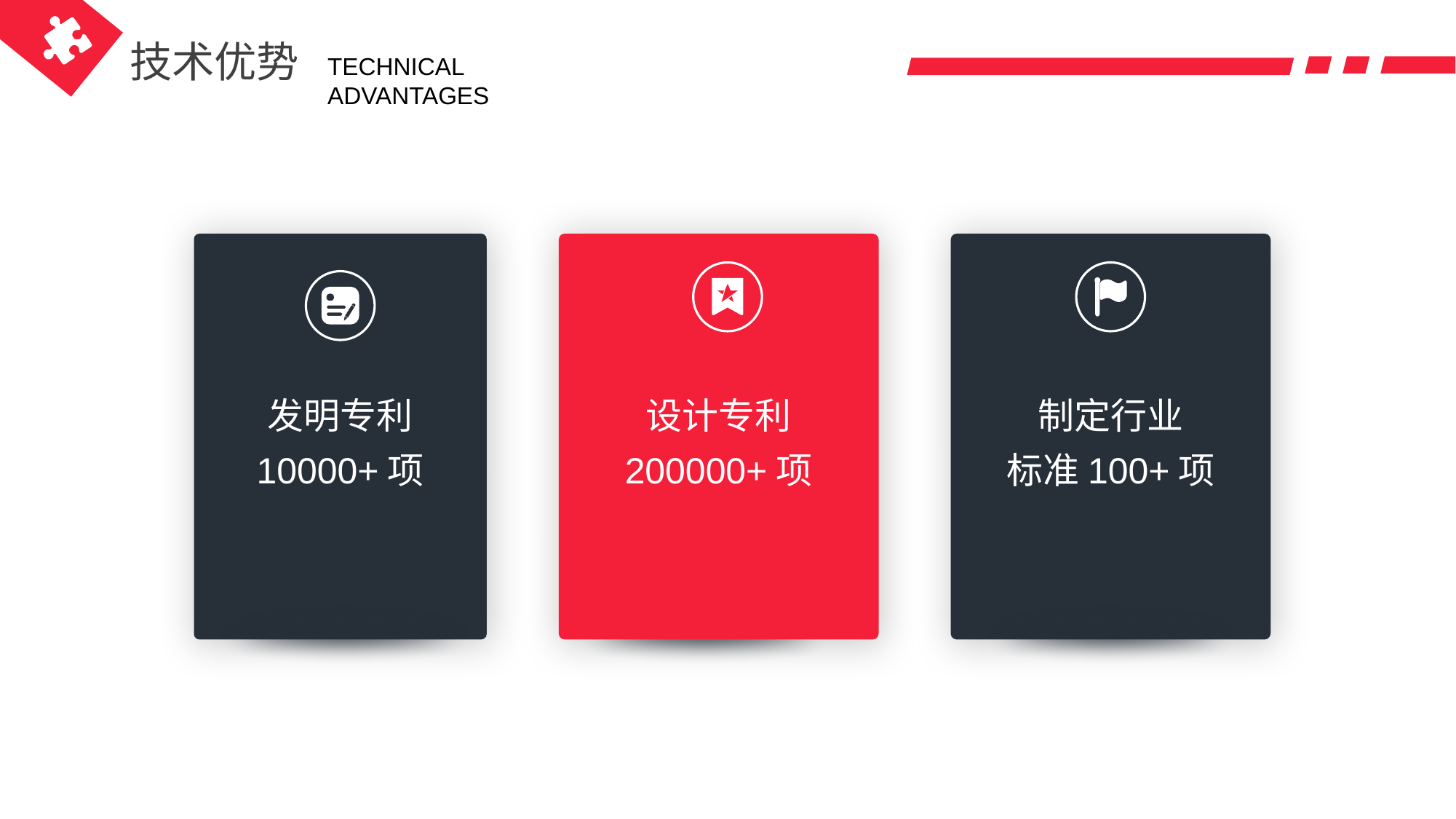

技术优势
TECHNICAL ADVANTAGES
发明专利
10000+项

设计专利
200000+项

制定行业
标准100+项